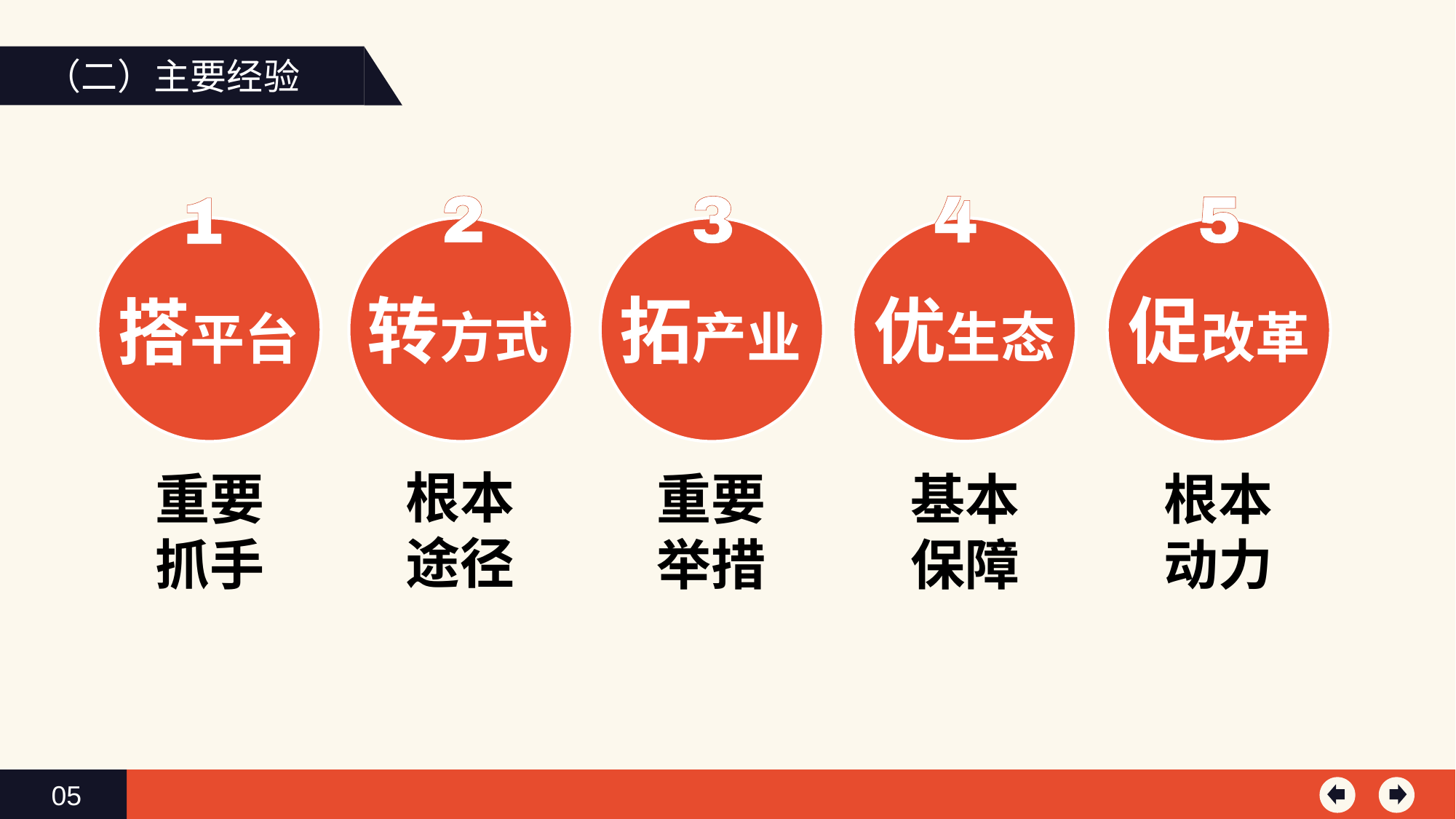

（二）主要经验
2
3
4
5
1

转方式
拓产业
优生态
促改革
搭平台
根本
途径
重要
抓手
重要
举措
基本
保障
根本
动力
05